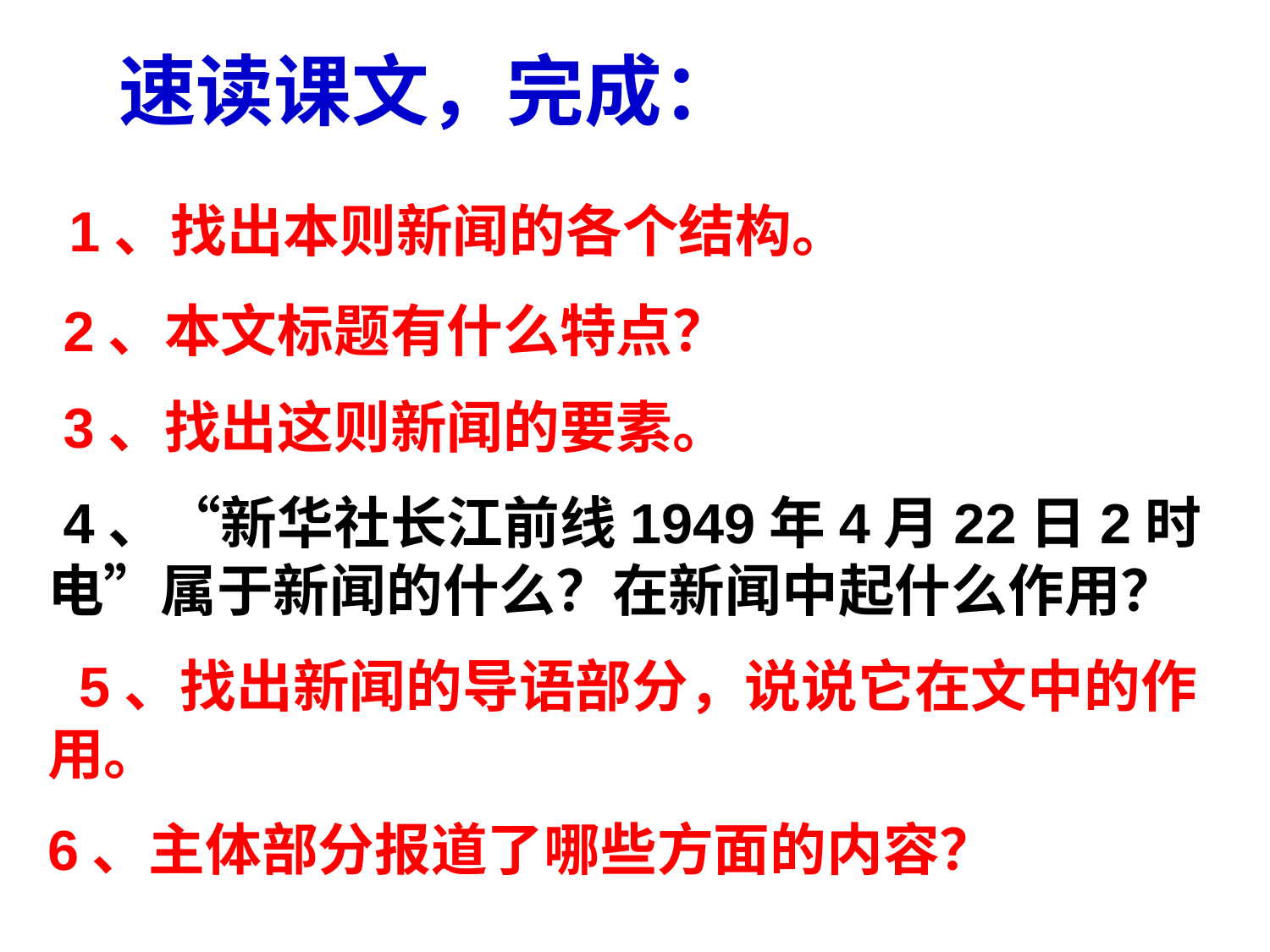

速读课文，完成：
 1、找出本则新闻的各个结构。
 2、本文标题有什么特点？
 3、找出这则新闻的要素。
 4、“新华社长江前线1949年4月22日2时电”属于新闻的什么？在新闻中起什么作用？
  5、找出新闻的导语部分，说说它在文中的作用。
6、主体部分报道了哪些方面的内容？